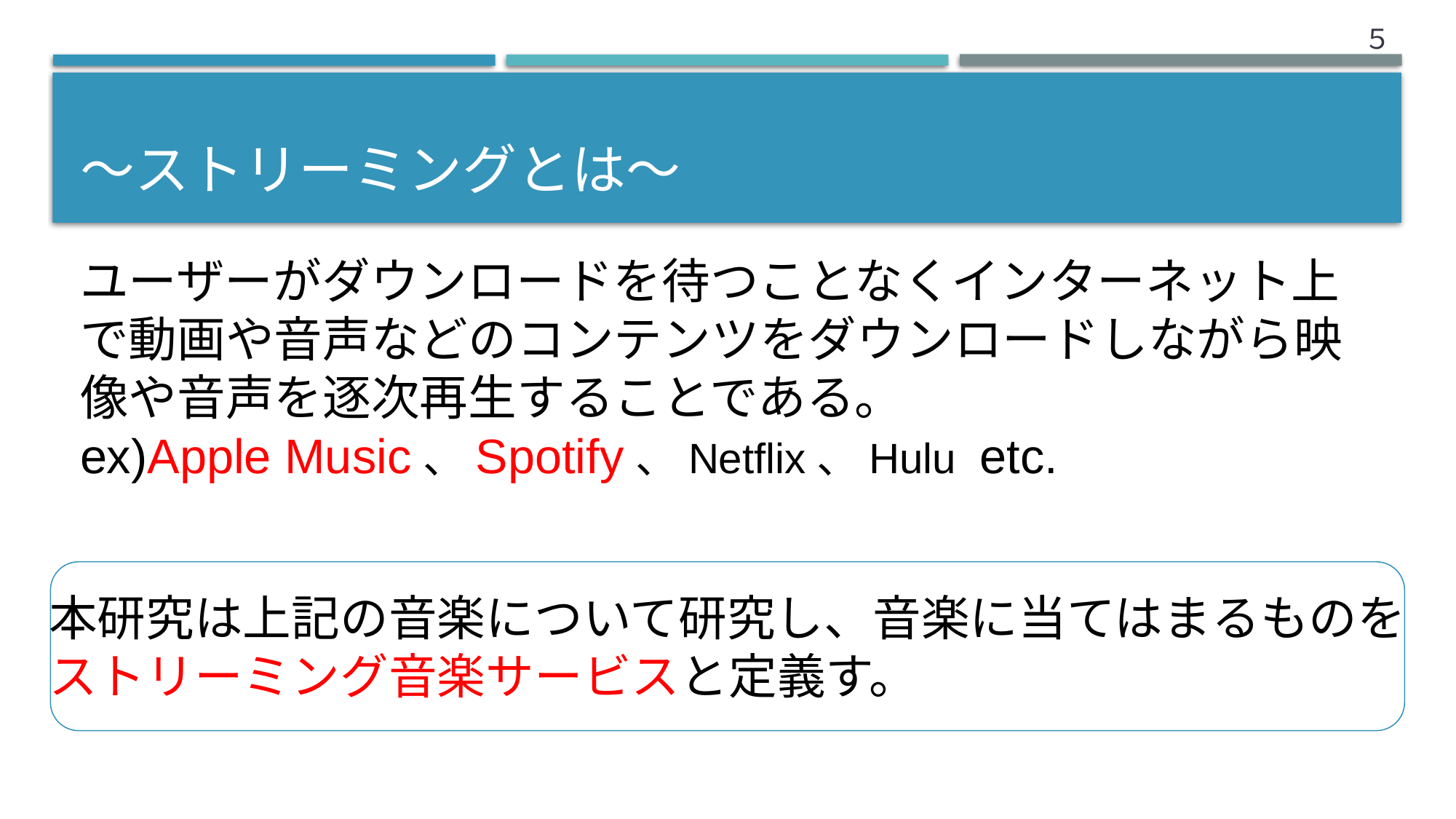

５

# 〜ストリーミングとは〜
ユーザーがダウンロードを待つことなくインターネット上で動画や音声などのコンテンツをダウンロードしながら映像や音声を逐次再生することである。
ex)Apple Music、Spotify、Netflix、Hulu  etc.

本研究は上記の音楽について研究し、音楽に当てはまるものを
ストリーミング音楽サービスと定義す。